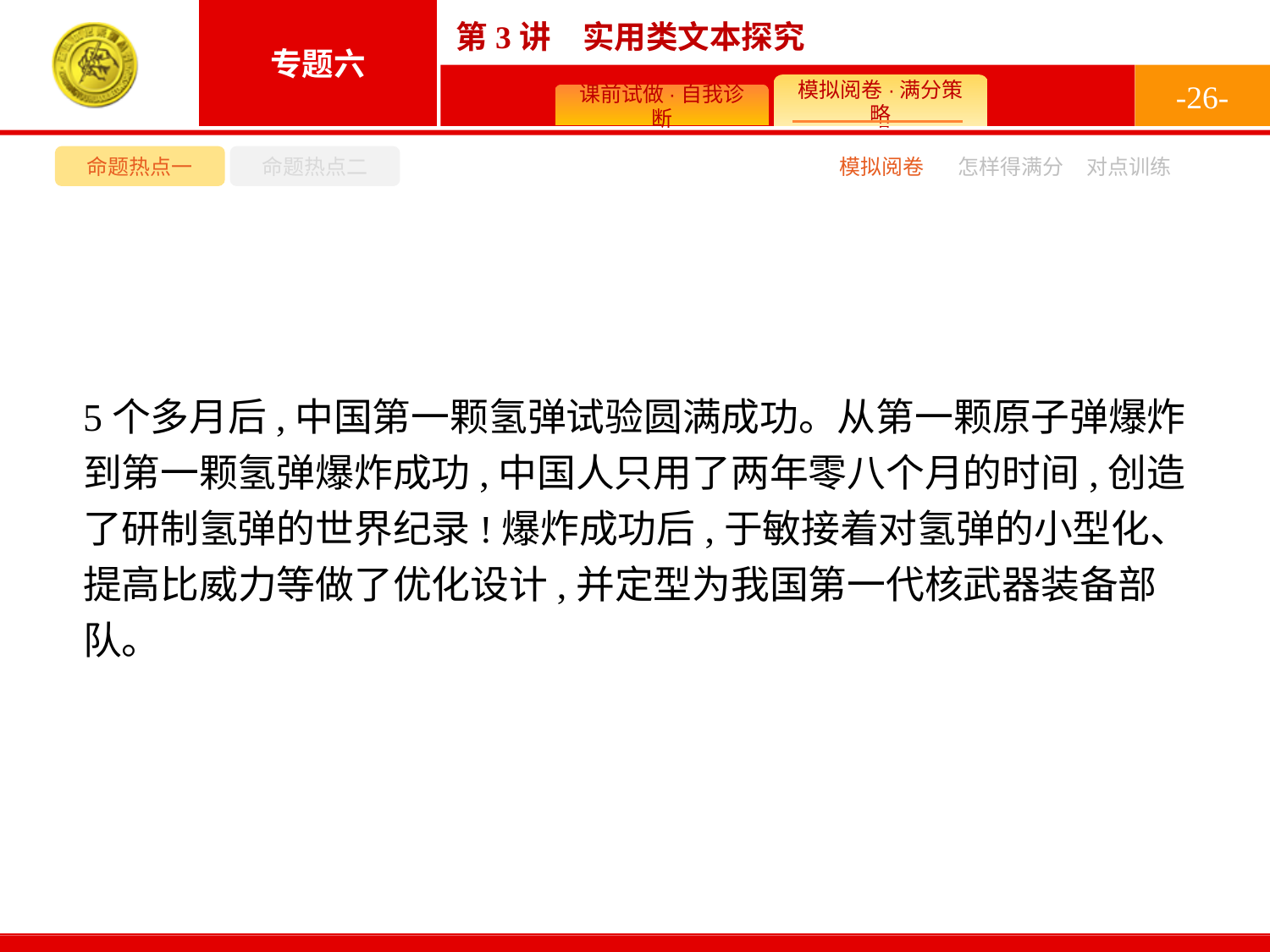

-26-
命题热点一
命题热点二
模拟阅卷
怎样得满分
对点训练
5个多月后,中国第一颗氢弹试验圆满成功。从第一颗原子弹爆炸到第一颗氢弹爆炸成功,中国人只用了两年零八个月的时间,创造了研制氢弹的世界纪录!爆炸成功后,于敏接着对氢弹的小型化、提高比威力等做了优化设计,并定型为我国第一代核武器装备部队。